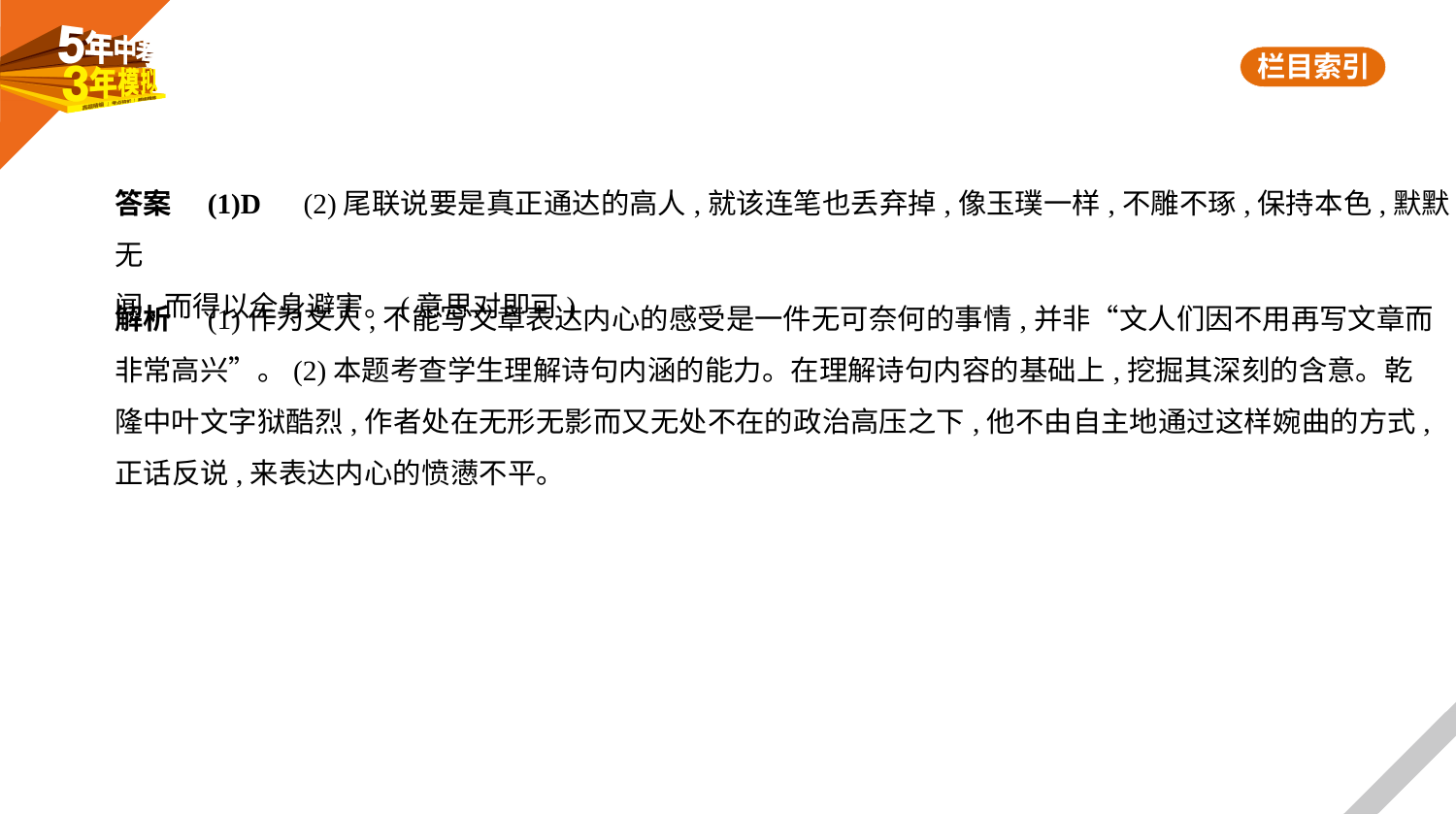

答案　(1)D　(2)尾联说要是真正通达的高人,就该连笔也丢弃掉,像玉璞一样,不雕不琢,保持本色,默默无
闻,而得以全身避害。(意思对即可)
解析　(1)作为文人,不能写文章表达内心的感受是一件无可奈何的事情,并非“文人们因不用再写文章而
非常高兴”。(2)本题考查学生理解诗句内涵的能力。在理解诗句内容的基础上,挖掘其深刻的含意。乾
隆中叶文字狱酷烈,作者处在无形无影而又无处不在的政治高压之下,他不由自主地通过这样婉曲的方式,
正话反说,来表达内心的愤懑不平。